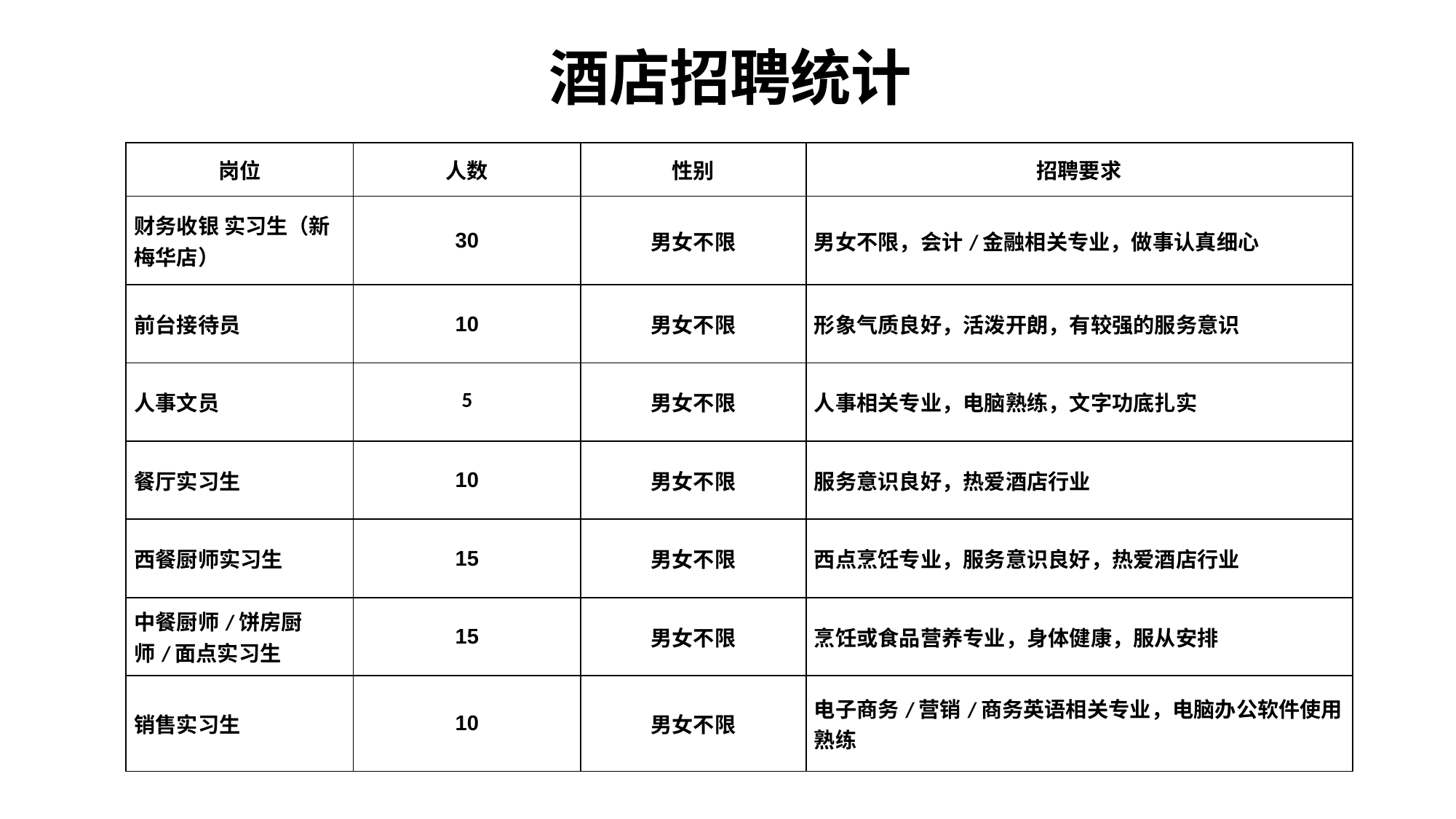

# 酒店招聘统计
| 岗位 | 人数 | 性别 | 招聘要求 |
| --- | --- | --- | --- |
| 财务收银 实习生（新梅华店） | 30 | 男女不限 | 男女不限，会计/金融相关专业，做事认真细心 |
| 前台接待员 | 10 | 男女不限 | 形象气质良好，活泼开朗，有较强的服务意识 |
| 人事文员 | 5 | 男女不限 | 人事相关专业，电脑熟练，文字功底扎实 |
| 餐厅实习生 | 10 | 男女不限 | 服务意识良好，热爱酒店行业 |
| 西餐厨师实习生 | 15 | 男女不限 | 西点烹饪专业，服务意识良好，热爱酒店行业 |
| 中餐厨师/饼房厨师/面点实习生 | 15 | 男女不限 | 烹饪或食品营养专业，身体健康，服从安排 |
| 销售实习生 | 10 | 男女不限 | 电子商务/营销/商务英语相关专业，电脑办公软件使用熟练 |